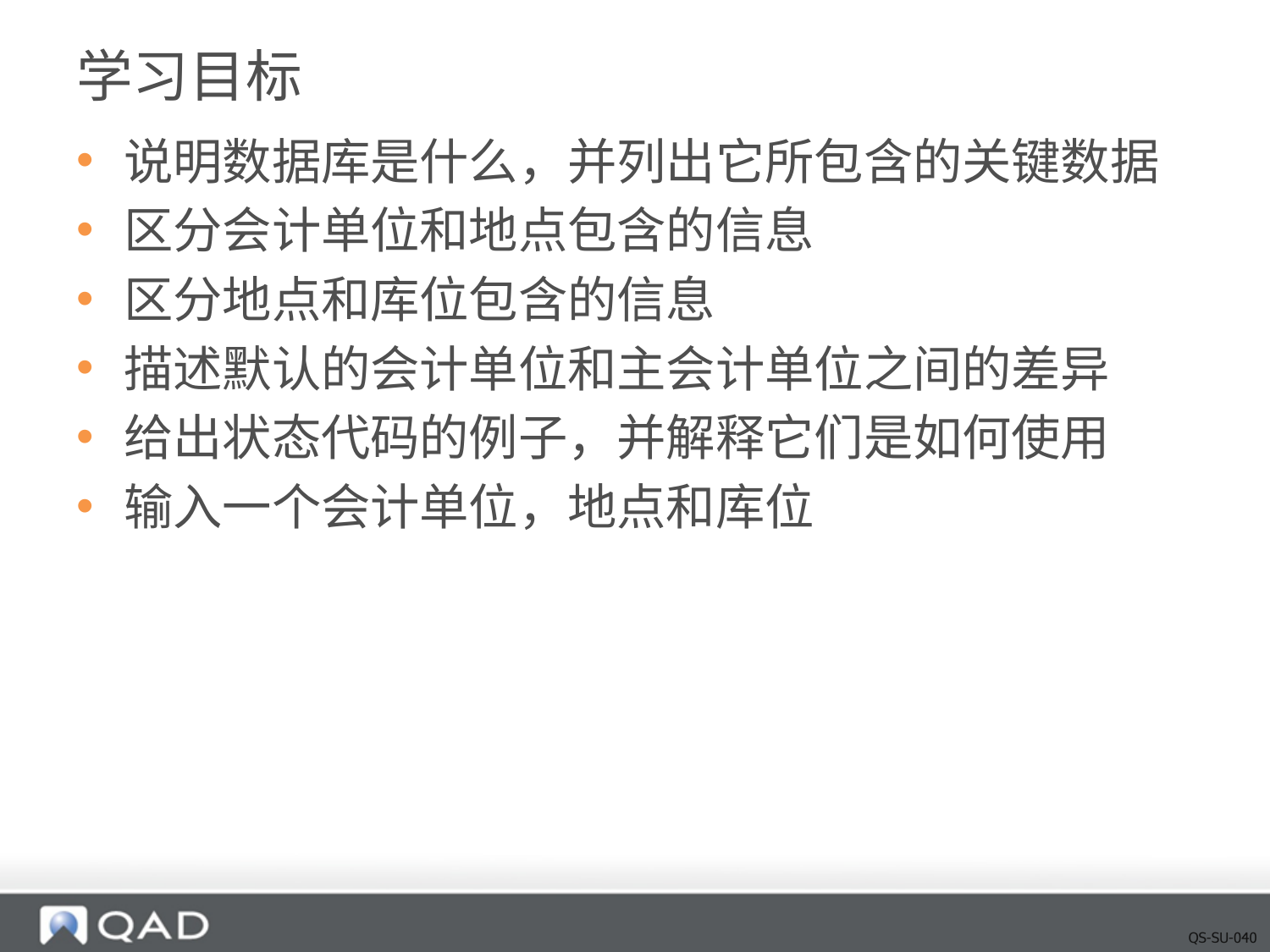

# 学习目标
说明数据库是什么，并列出它所包含的关键数据
区分会计单位和地点包含的信息
区分地点和库位包含的信息
描述默认的会计单位和主会计单位之间的差异
给出状态代码的例子，并解释它们是如何使用
输入一个会计单位，地点和库位
QS-SU-040